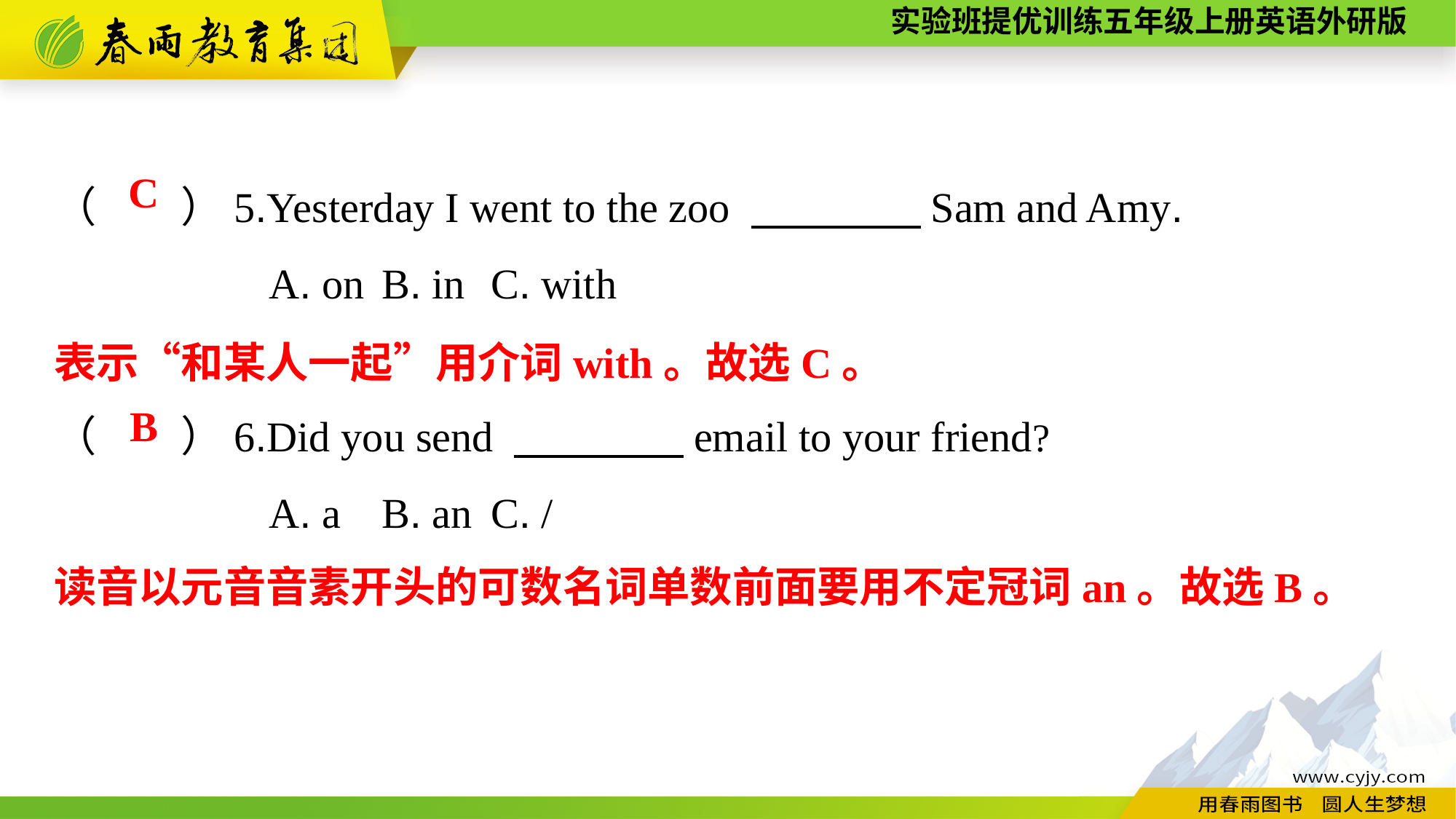

（　　）5.Yesterday I went to the zoo 　　　　Sam and Amy.
A. on	B. in	C. with

（　　）6.Did you send 　　　　email to your friend?
A. a	B. an	C. /
C
表示“和某人一起”用介词with。故选C。
B
读音以元音音素开头的可数名词单数前面要用不定冠词an。故选B。